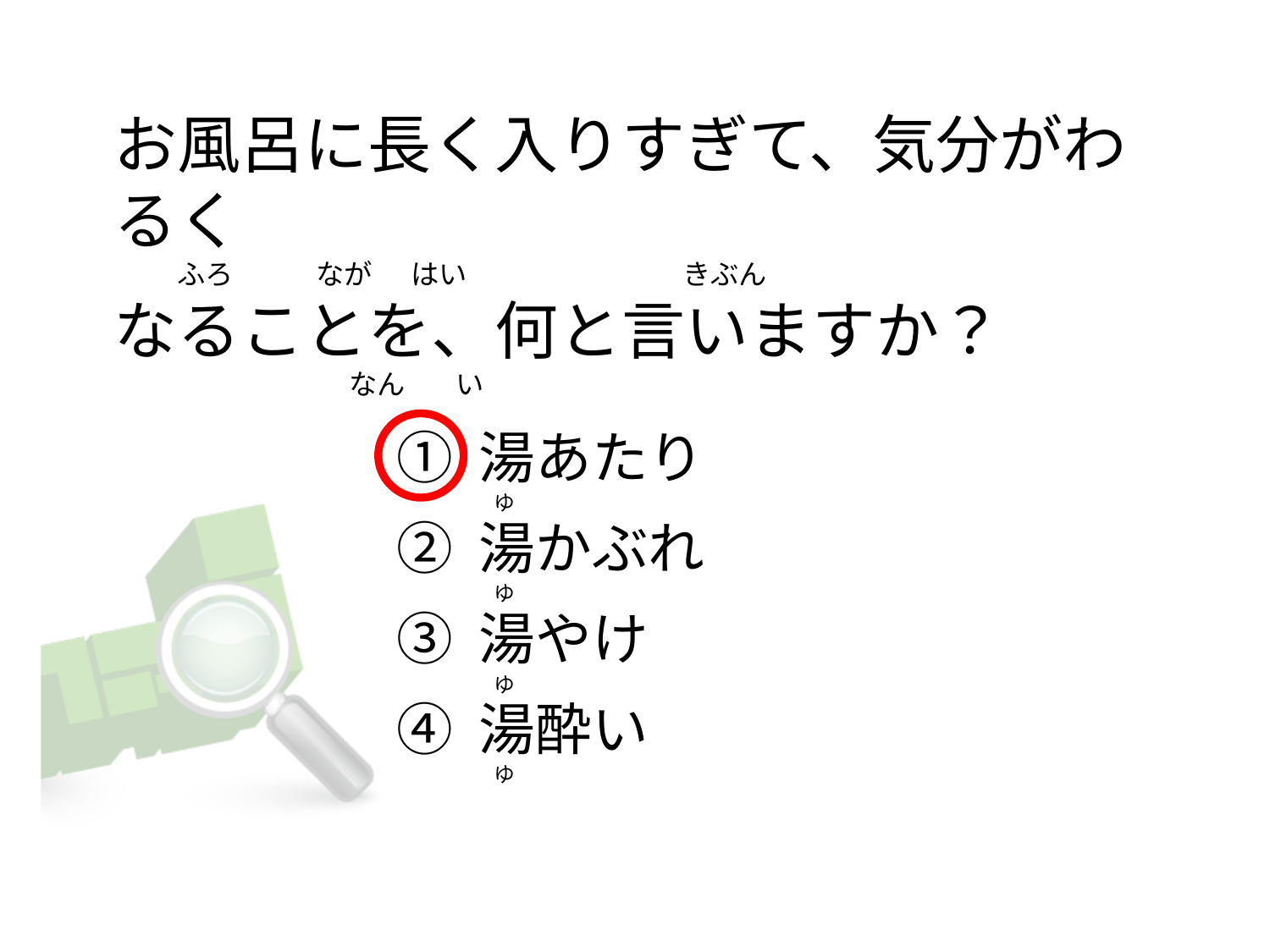

# お風呂に長く入りすぎて、気分がわるく           ふろ             なが      はい                                  きぶん なることを、何と言いますか？                                      なん        い

① 湯あたり
② 湯かぶれ
③ 湯やけ
④ 湯酔い
   ゆ
   ゆ
   ゆ
   ゆ